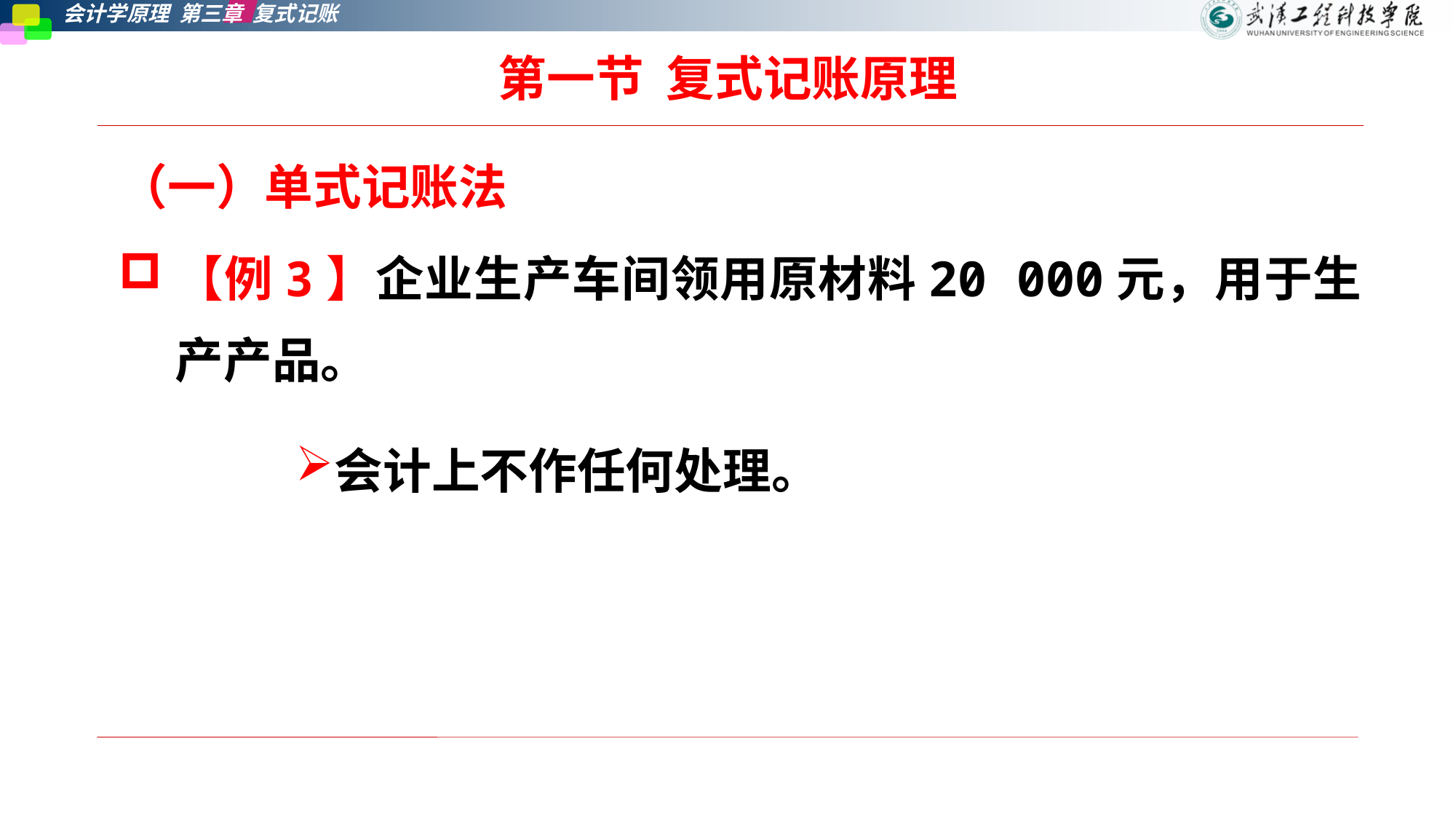

# 第一节  复式记账原理
（一）单式记账法
【例3】企业生产车间领用原材料20 000元，用于生产产品。
会计上不作任何处理。